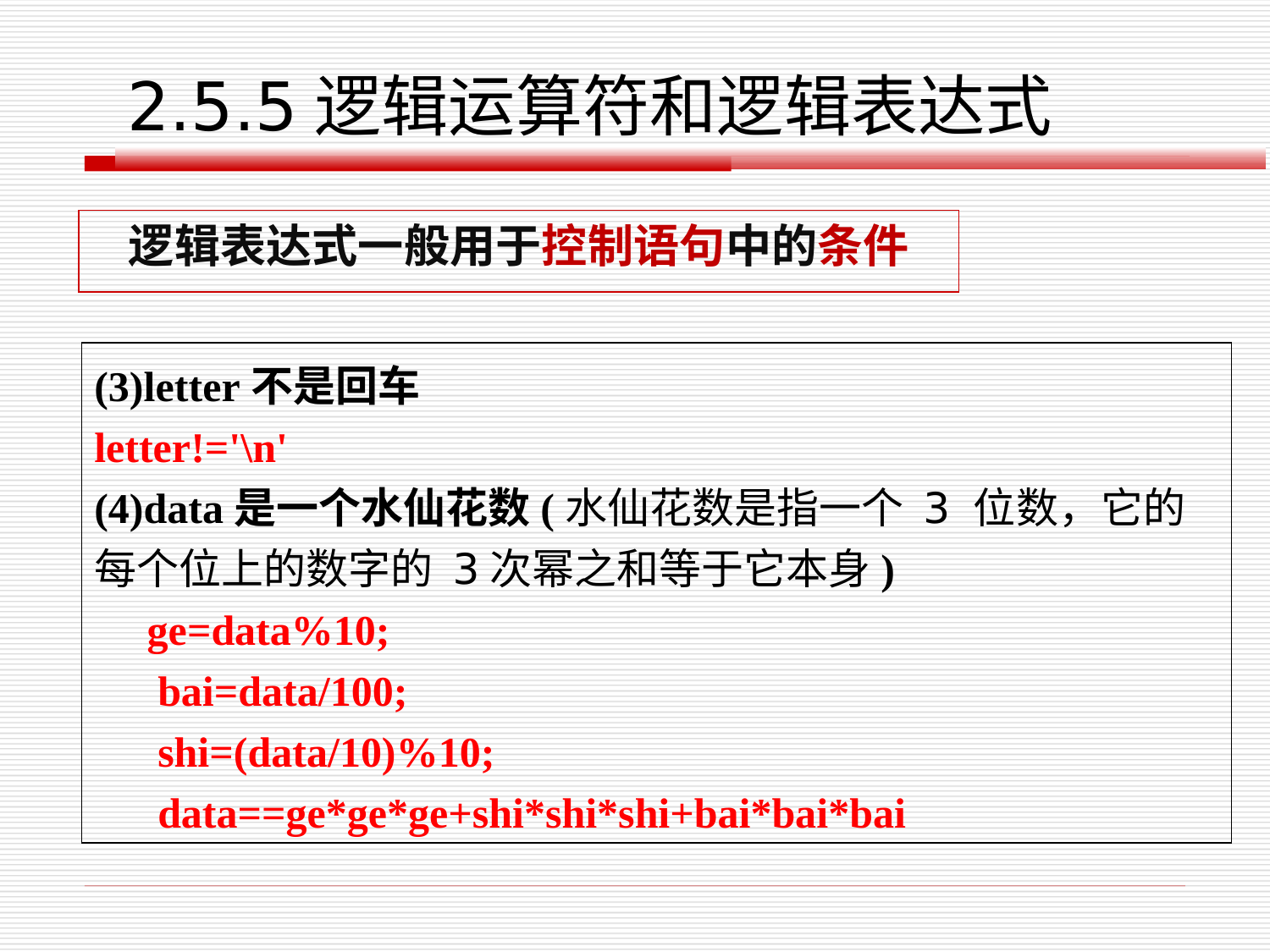

2.5.5逻辑运算符和逻辑表达式

逻辑表达式一般用于控制语句中的条件
(3)letter不是回车
letter!='\n'
(4)data是一个水仙花数(水仙花数是指一个 3 位数，它的每个位上的数字的 3次幂之和等于它本身)
     ge=data%10;
      bai=data/100;
      shi=(data/10)%10;
      data==ge*ge*ge+shi*shi*shi+bai*bai*bai